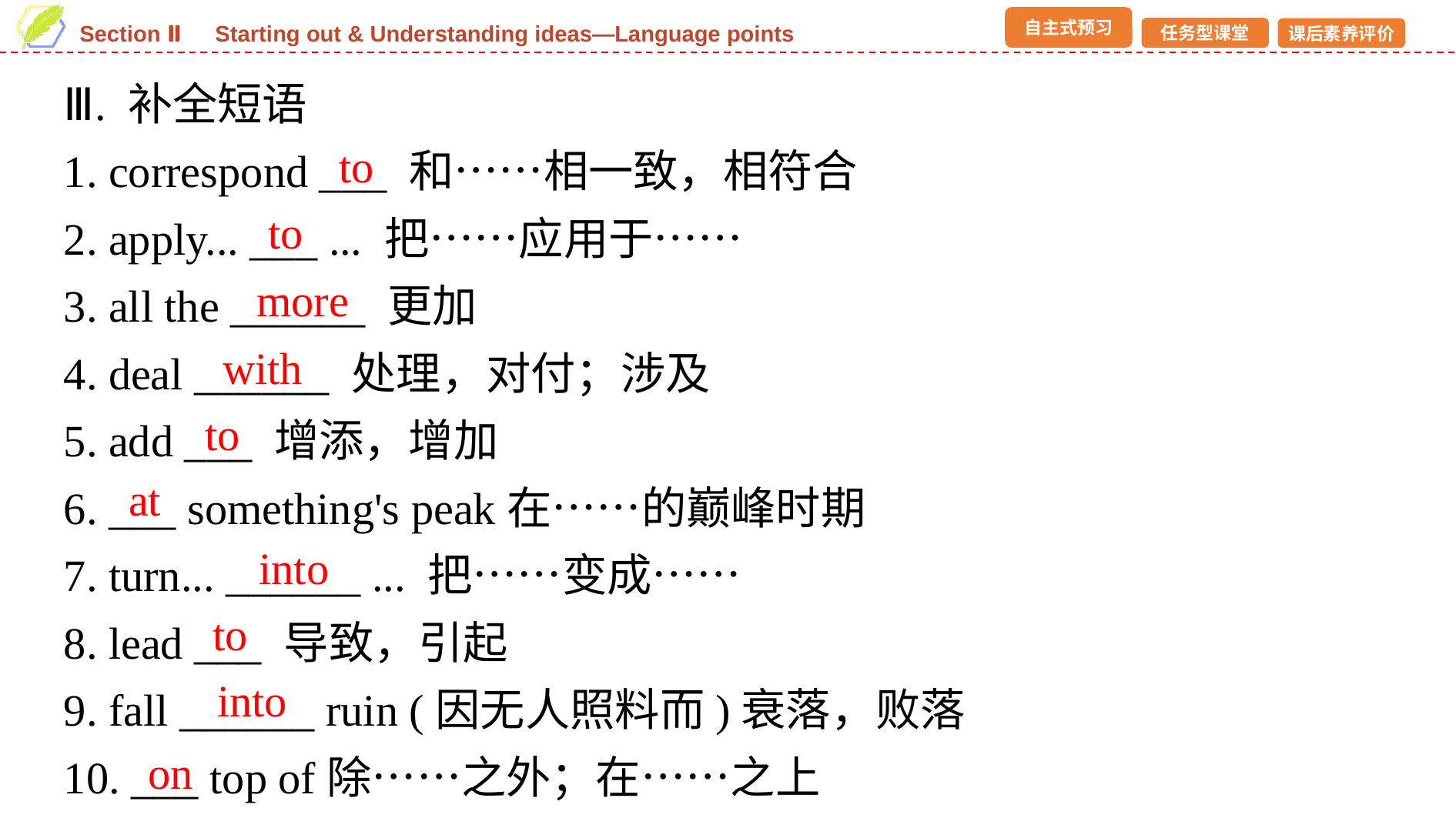

Ⅲ. 补全短语
1. correspond ___ 和……相一致，相符合
2. apply... ___ ... 把……应用于……
3. all the ______ 更加
4. deal ______ 处理，对付；涉及
5. add ___ 增添，增加
6. ___ something's peak在……的巅峰时期
7. turn... ______ ... 把……变成……
8. lead ___ 导致，引起
9. fall ______ ruin (因无人照料而)衰落，败落
10. ___ top of除……之外；在……之上
to
to
more
with
to
at
into
to
into
on